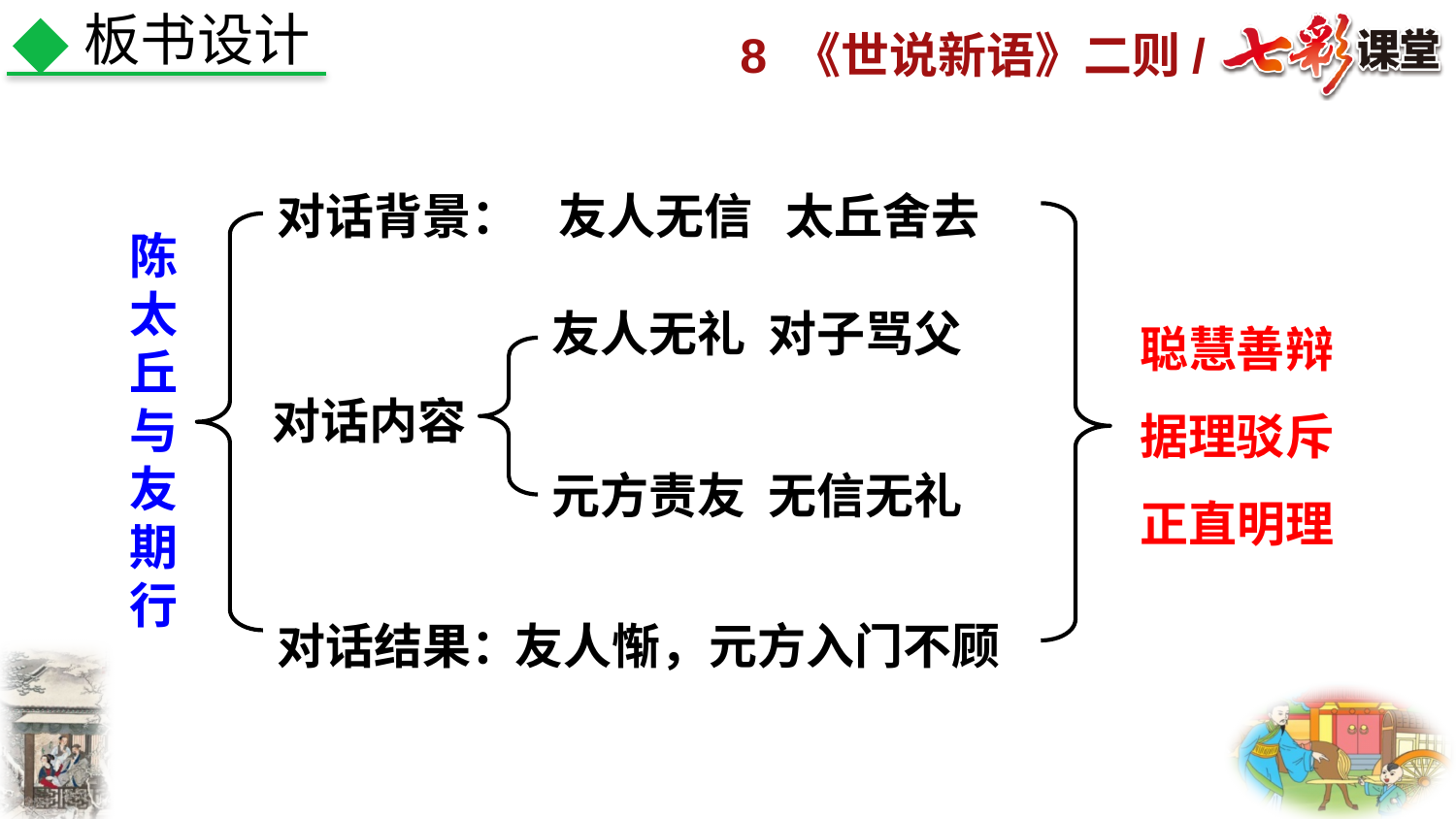

板书设计

对话背景：
友人无信   太丘舍去

陈太丘与友期行
聪慧善辩
据理驳斥
正直明理
友人无礼  对子骂父

对话内容
元方责友  无信无礼
对话结果：
友人惭，元方入门不顾